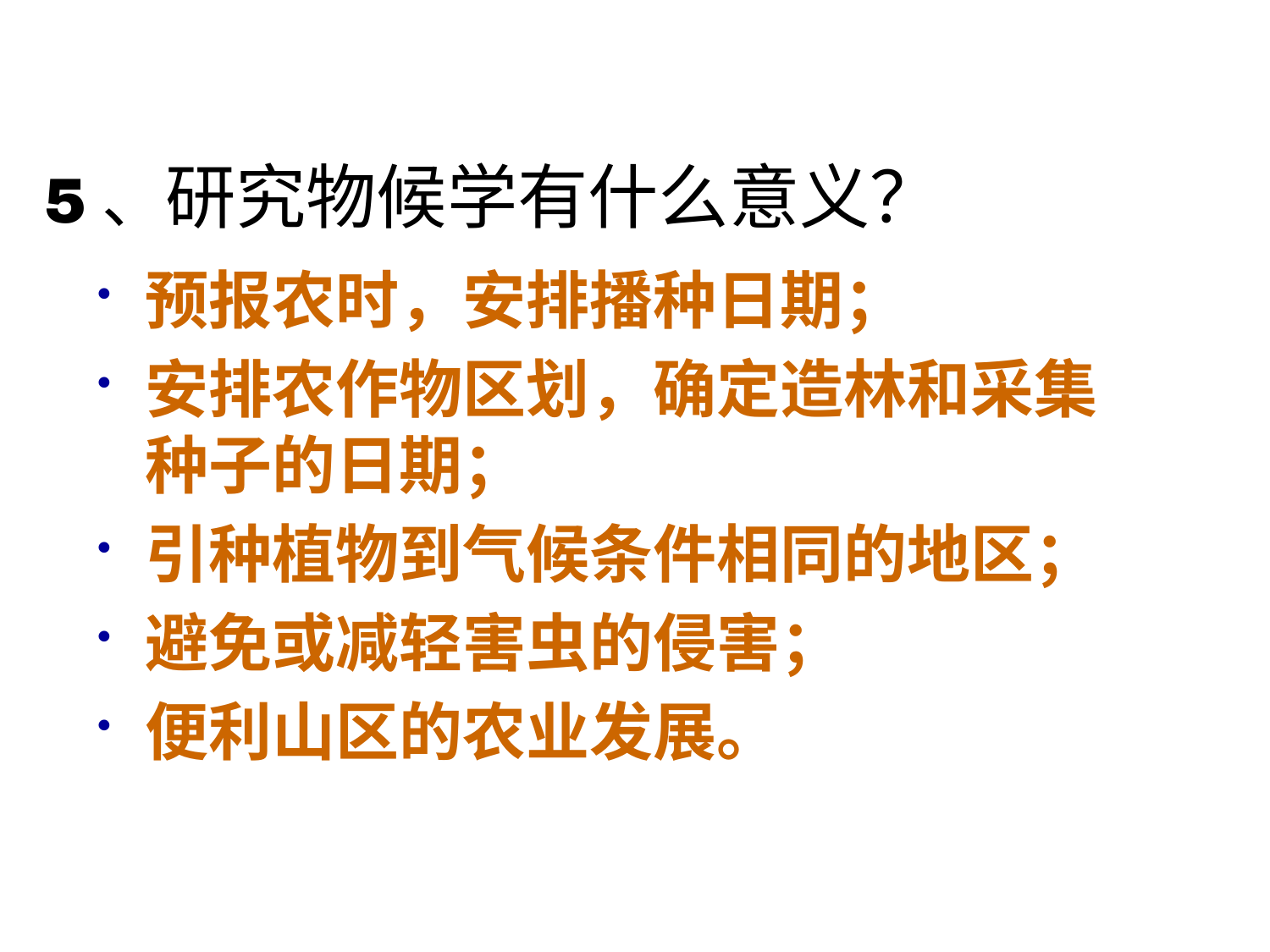

# 5、研究物候学有什么意义？
预报农时，安排播种日期；
安排农作物区划，确定造林和采集种子的日期；
引种植物到气候条件相同的地区；
避免或减轻害虫的侵害；
便利山区的农业发展。